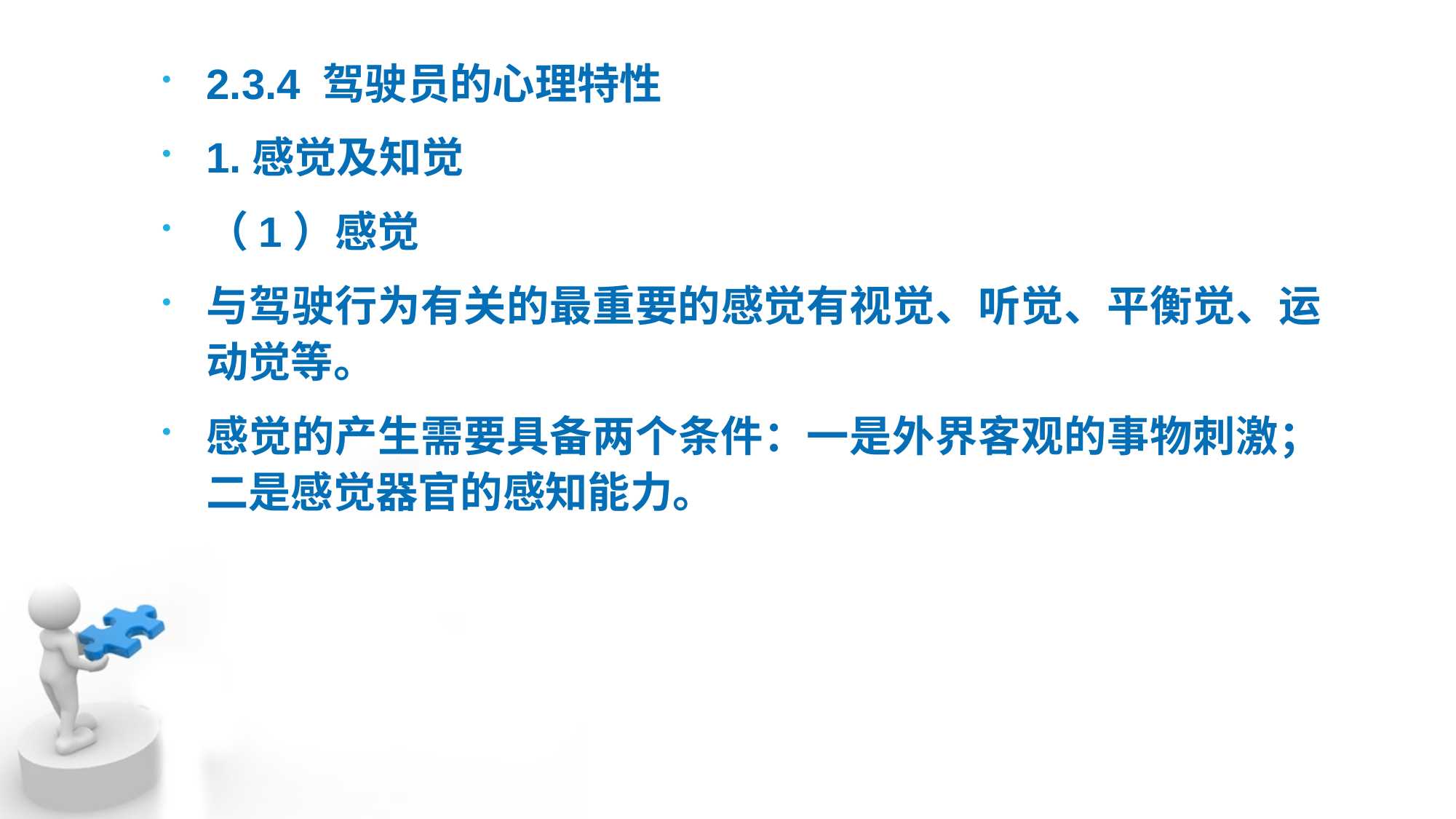

2.3.4 驾驶员的心理特性
1.感觉及知觉
（1）感觉
与驾驶行为有关的最重要的感觉有视觉、听觉、平衡觉、运动觉等。
感觉的产生需要具备两个条件：一是外界客观的事物刺激；二是感觉器官的感知能力。